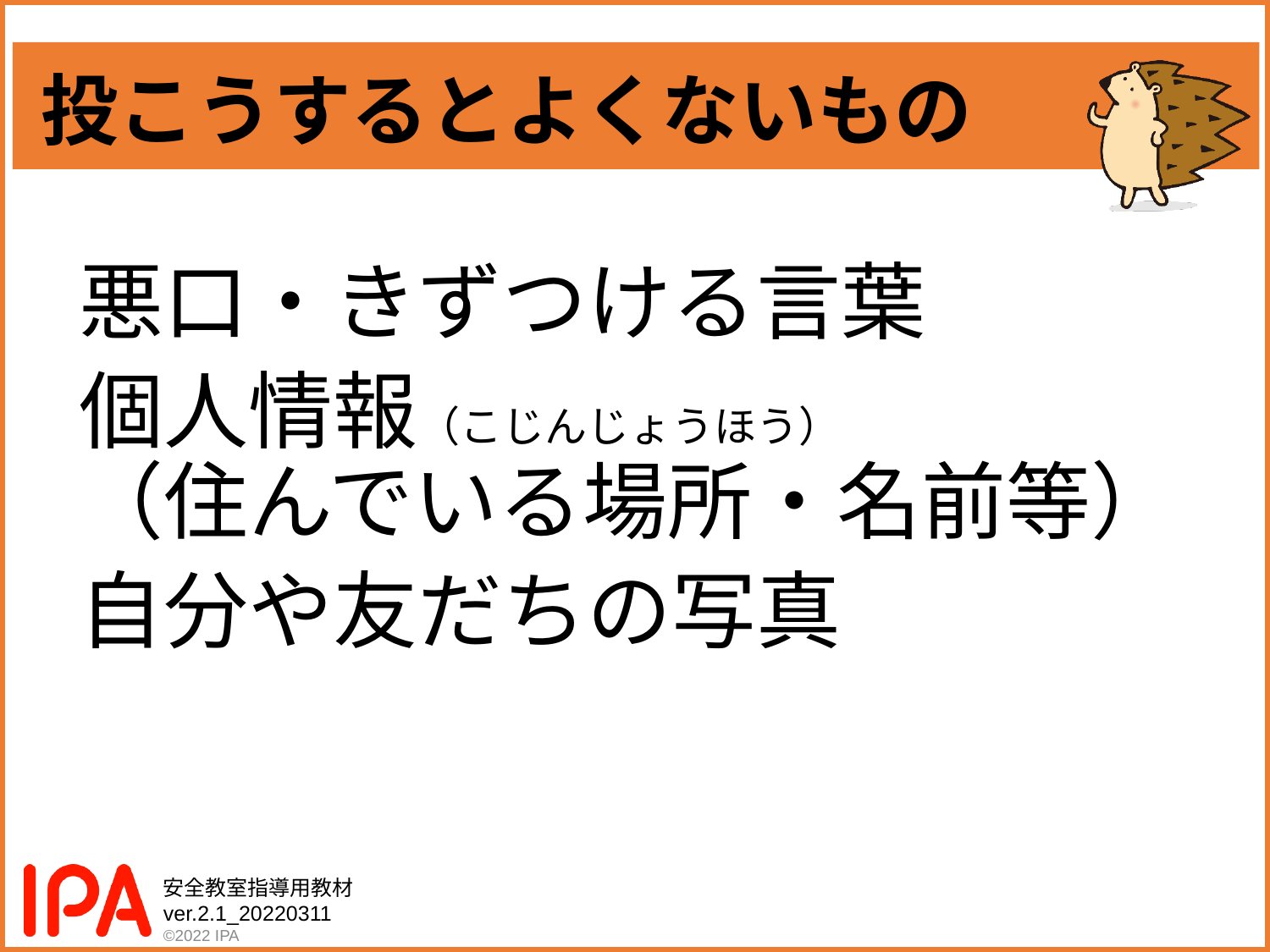

# 投こうするとよくないもの
悪口・きずつける言葉
個人情報（こじんじょうほう）
（住んでいる場所・名前等）
自分や友だちの写真